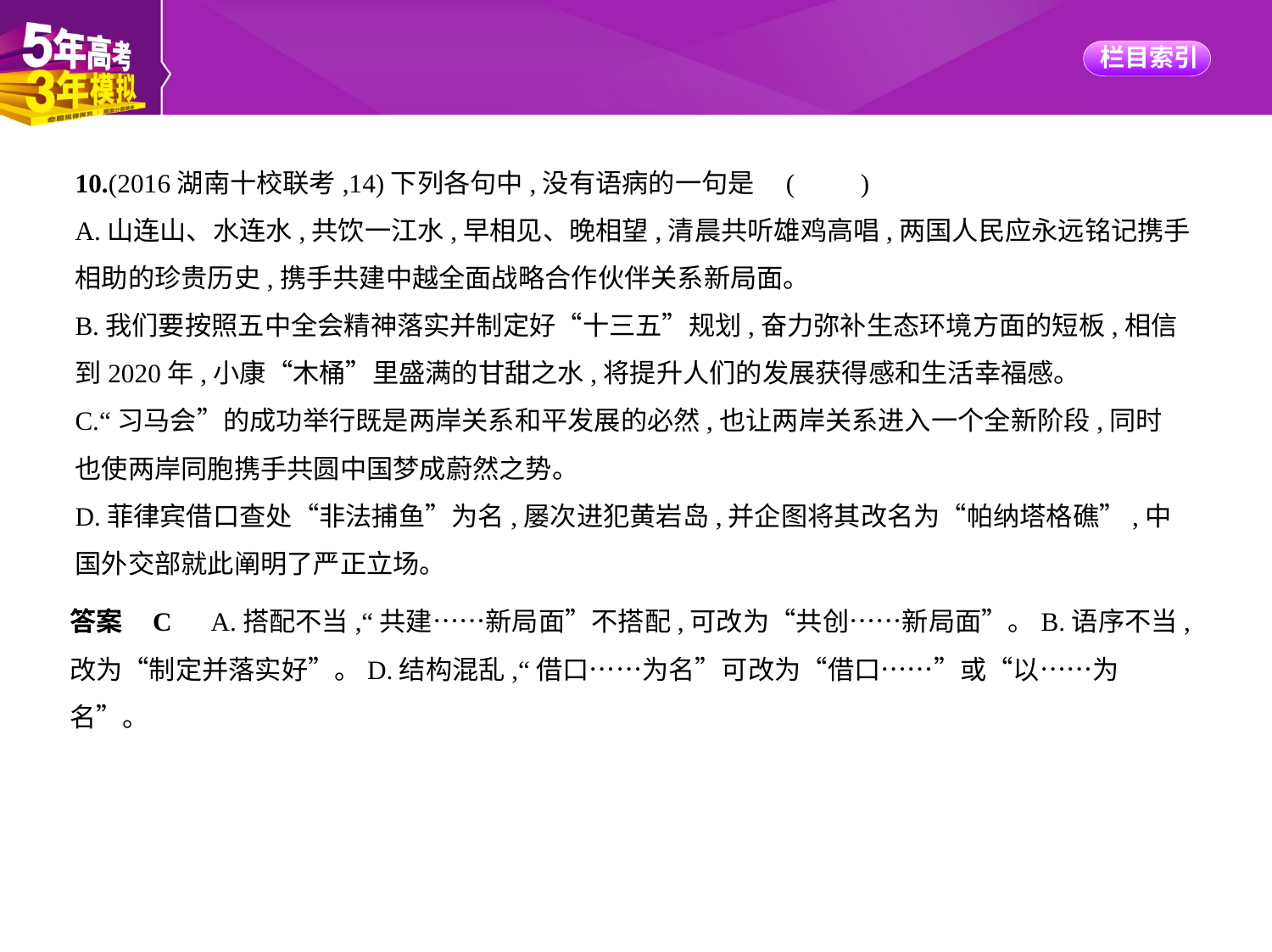

10.(2016湖南十校联考,14)下列各句中,没有语病的一句是 (　　)
A.山连山、水连水,共饮一江水,早相见、晚相望,清晨共听雄鸡高唱,两国人民应永远铭记携手
相助的珍贵历史,携手共建中越全面战略合作伙伴关系新局面。
B.我们要按照五中全会精神落实并制定好“十三五”规划,奋力弥补生态环境方面的短板,相信
到2020年,小康“木桶”里盛满的甘甜之水,将提升人们的发展获得感和生活幸福感。
C.“习马会”的成功举行既是两岸关系和平发展的必然,也让两岸关系进入一个全新阶段,同时
也使两岸同胞携手共圆中国梦成蔚然之势。
D.菲律宾借口查处“非法捕鱼”为名,屡次进犯黄岩岛,并企图将其改名为“帕纳塔格礁”,中
国外交部就此阐明了严正立场。
答案    C　A.搭配不当,“共建……新局面”不搭配,可改为“共创……新局面”。B.语序不当,
改为“制定并落实好”。D.结构混乱,“借口……为名”可改为“借口……”或“以……为
名”。